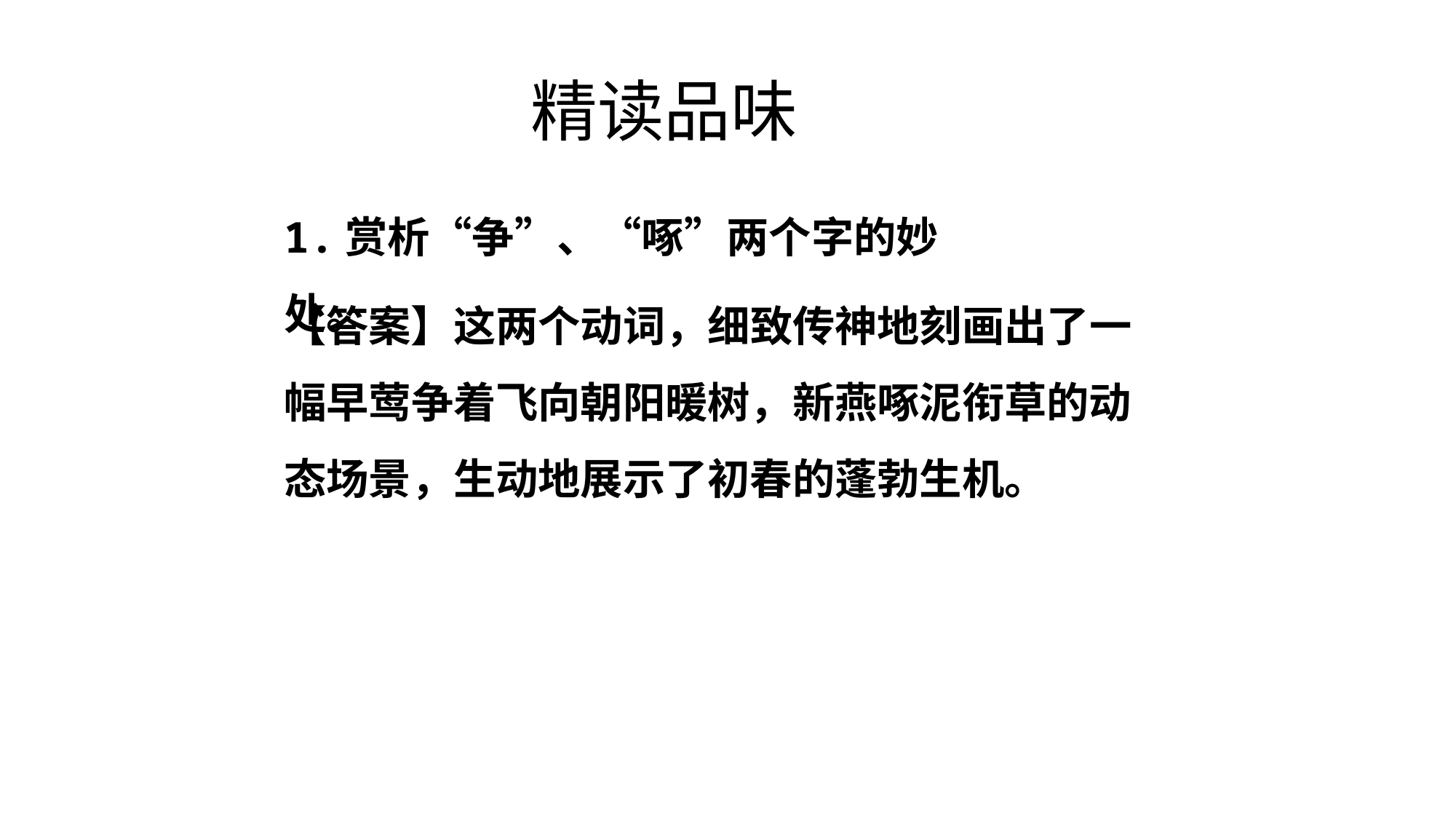

精读品味
1.赏析“争”、“啄”两个字的妙处。
【答案】这两个动词，细致传神地刻画出了一幅早莺争着飞向朝阳暖树，新燕啄泥衔草的动态场景，生动地展示了初春的蓬勃生机。